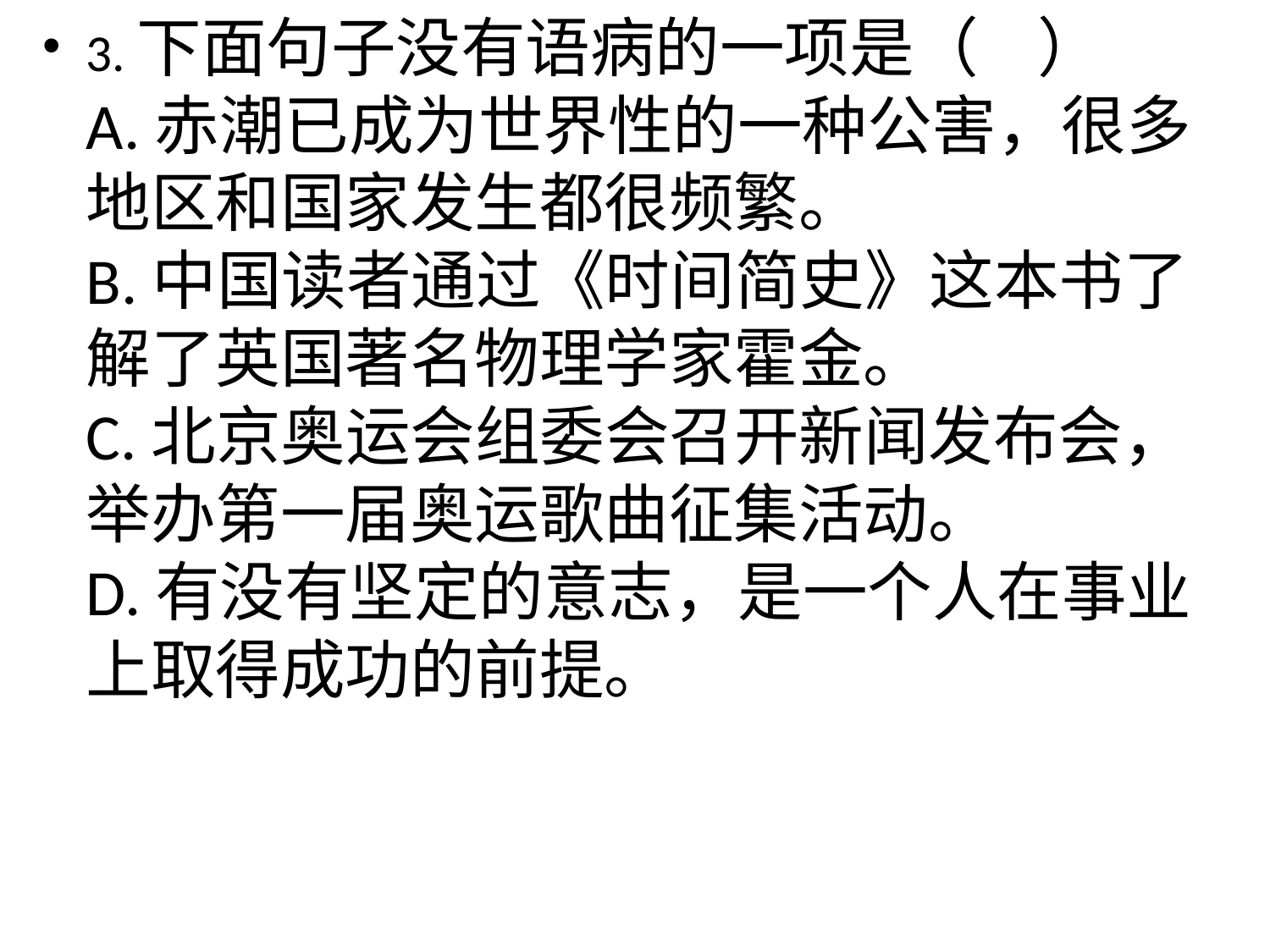

3.下面句子没有语病的一项是（    ）
A.赤潮已成为世界性的一种公害，很多地区和国家发生都很频繁。
B.中国读者通过《时间简史》这本书了解了英国著名物理学家霍金。
C.北京奥运会组委会召开新闻发布会，举办第一届奥运歌曲征集活动。
D.有没有坚定的意志，是一个人在事业上取得成功的前提。